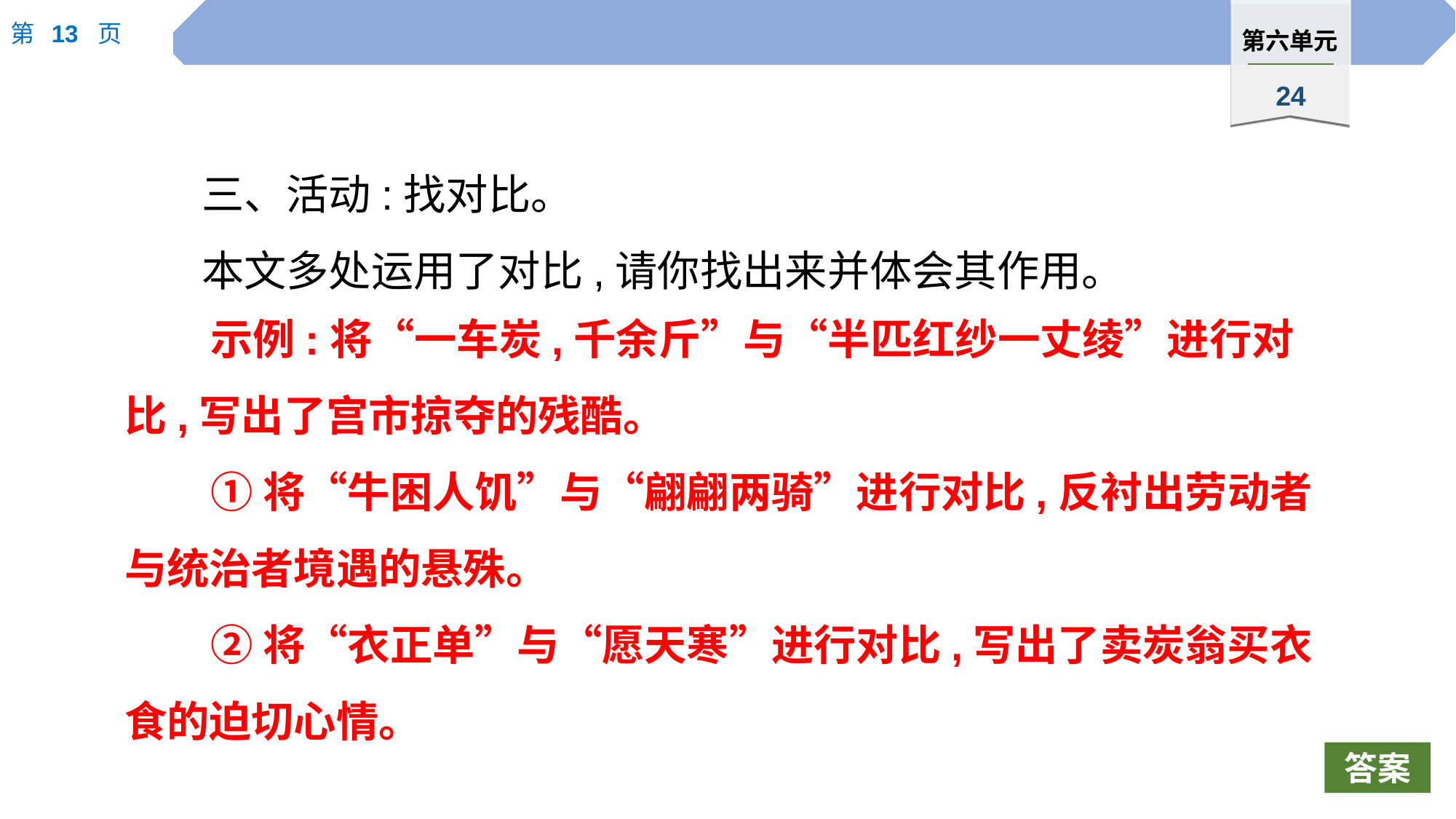

三、活动:找对比。
本文多处运用了对比,请你找出来并体会其作用。
示例:将“一车炭,千余斤”与“半匹红纱一丈绫”进行对比,写出了宫市掠夺的残酷。
①将“牛困人饥”与“翩翩两骑”进行对比,反衬出劳动者与统治者境遇的悬殊。
②将“衣正单”与“愿天寒”进行对比,写出了卖炭翁买衣食的迫切心情。

答案